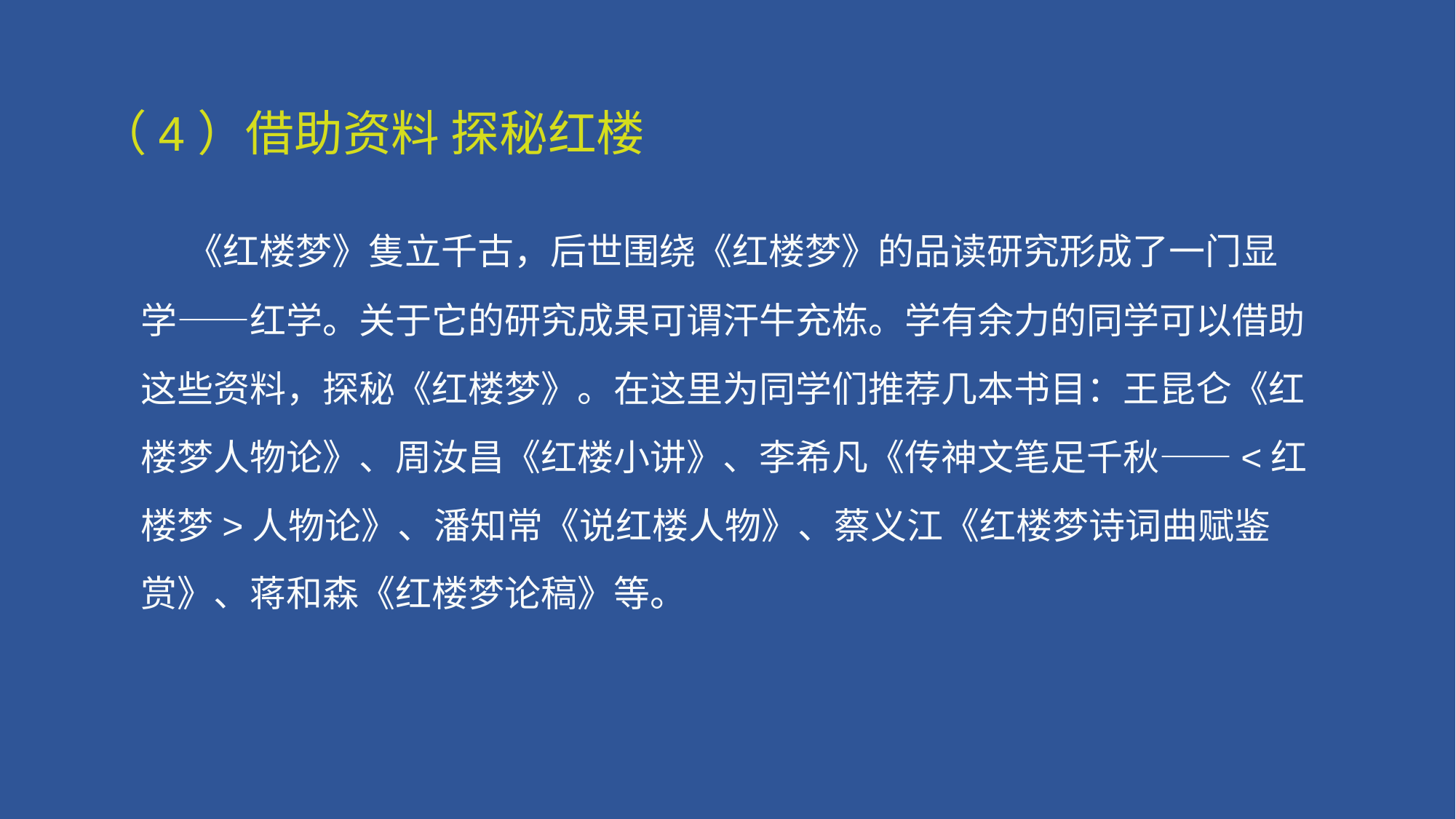

（4）借助资料 探秘红楼
    《红楼梦》隻立千古，后世围绕《红楼梦》的品读研究形成了一门显学——红学。关于它的研究成果可谓汗牛充栋。学有余力的同学可以借助这些资料，探秘《红楼梦》。在这里为同学们推荐几本书目：王昆仑《红楼梦人物论》、周汝昌《红楼小讲》、李希凡《传神文笔足千秋——<红楼梦>人物论》、潘知常《说红楼人物》、蔡义江《红楼梦诗词曲赋鉴赏》、蒋和森《红楼梦论稿》等。